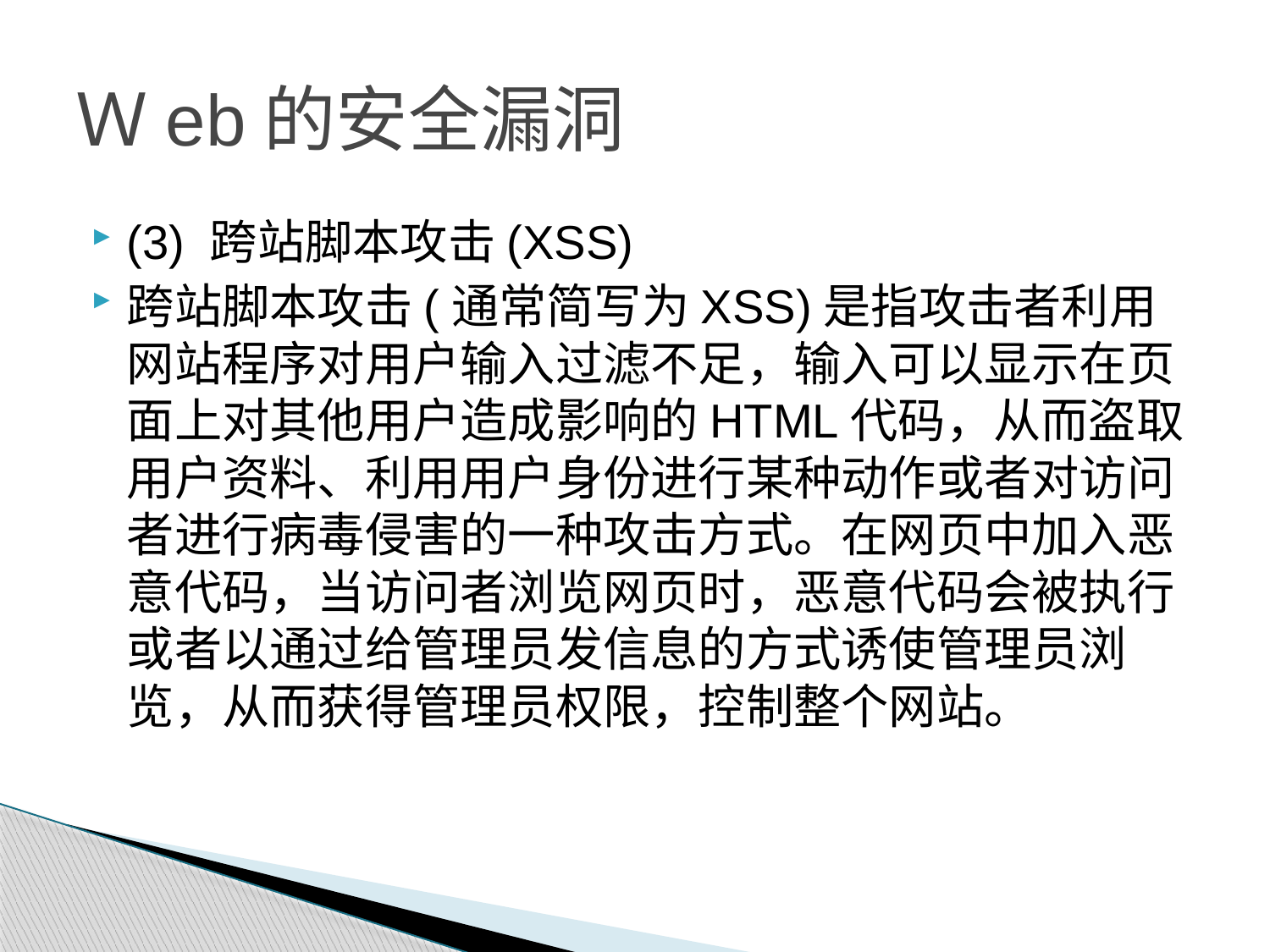

# Ｗeb的安全漏洞
(3) 跨站脚本攻击(XSS)
跨站脚本攻击(通常简写为XSS)是指攻击者利用网站程序对用户输入过滤不足，输入可以显示在页面上对其他用户造成影响的HTML代码，从而盗取用户资料、利用用户身份进行某种动作或者对访问者进行病毒侵害的一种攻击方式。在网页中加入恶意代码，当访问者浏览网页时，恶意代码会被执行或者以通过给管理员发信息的方式诱使管理员浏览，从而获得管理员权限，控制整个网站。